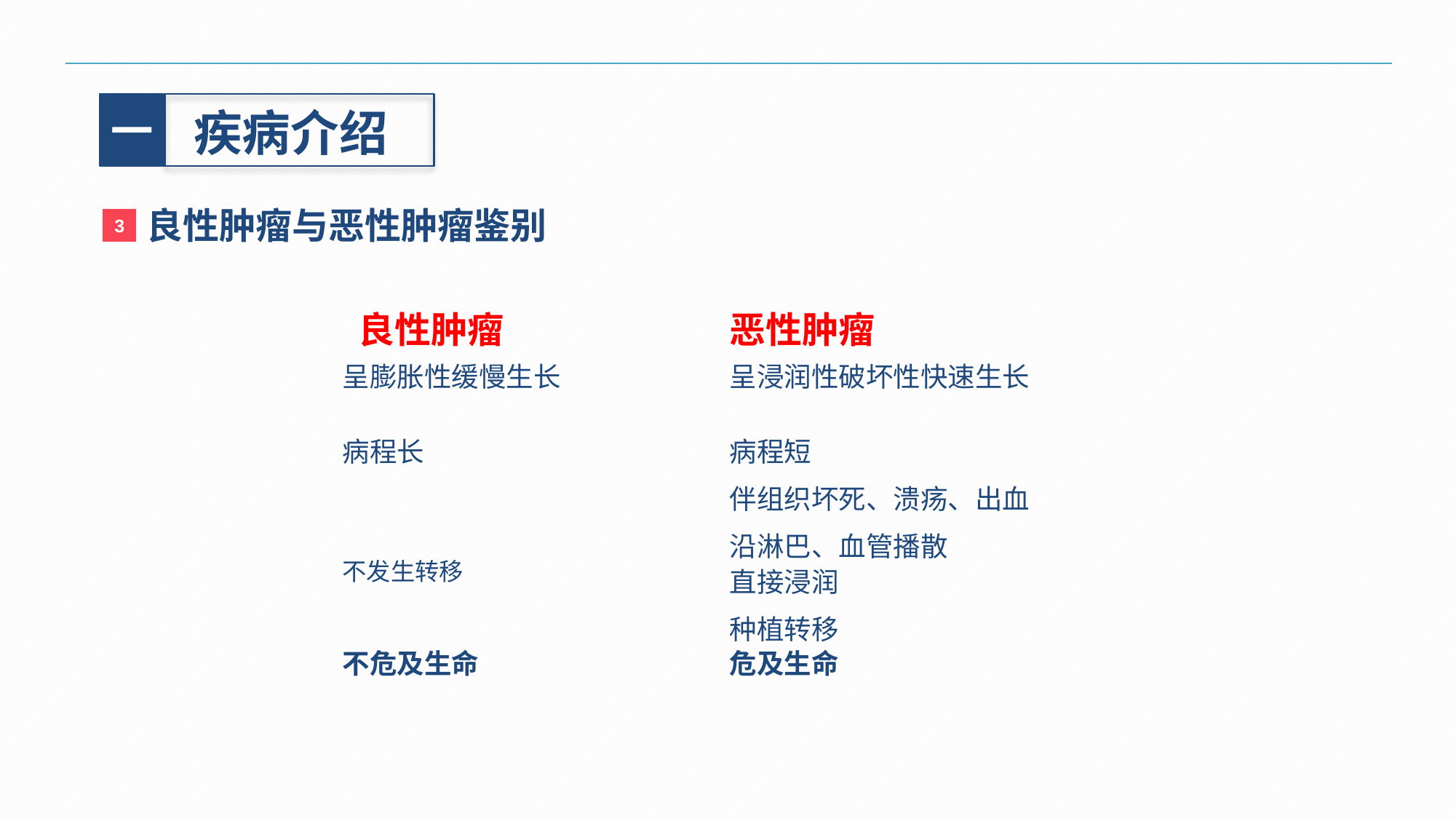

一

疾病介绍
良性肿瘤与恶性肿瘤鉴别
3
| 良性肿瘤 | 恶性肿瘤 |
| --- | --- |
| 呈膨胀性缓慢生长 | 呈浸润性破坏性快速生长 |
| 病程长 | 病程短 伴组织坏死、溃疡、出血 沿淋巴、血管播散 |
| 不发生转移 | 直接浸润 种植转移 |
| 不危及生命 | 危及生命 |